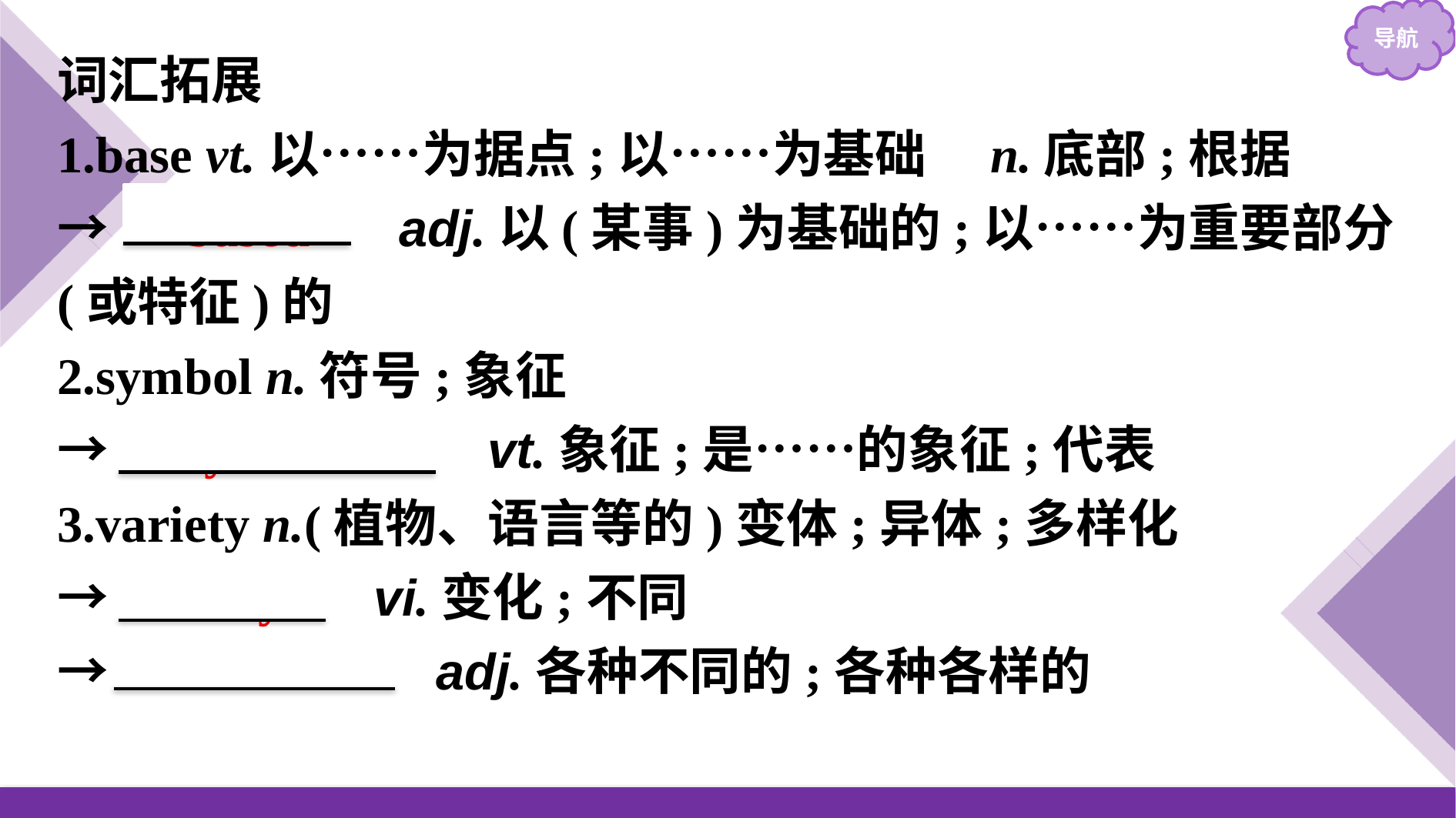

词汇拓展
1.base vt.以……为据点;以……为基础　n.底部;根据
→　based　 adj.以(某事)为基础的;以……为重要部分(或特征)的
2.symbol n.符号;象征
→　symbolise　 vt.象征;是……的象征;代表
3.variety n.(植物、语言等的)变体;异体;多样化
→　vary　 vi.变化;不同
→　various　 adj.各种不同的;各种各样的